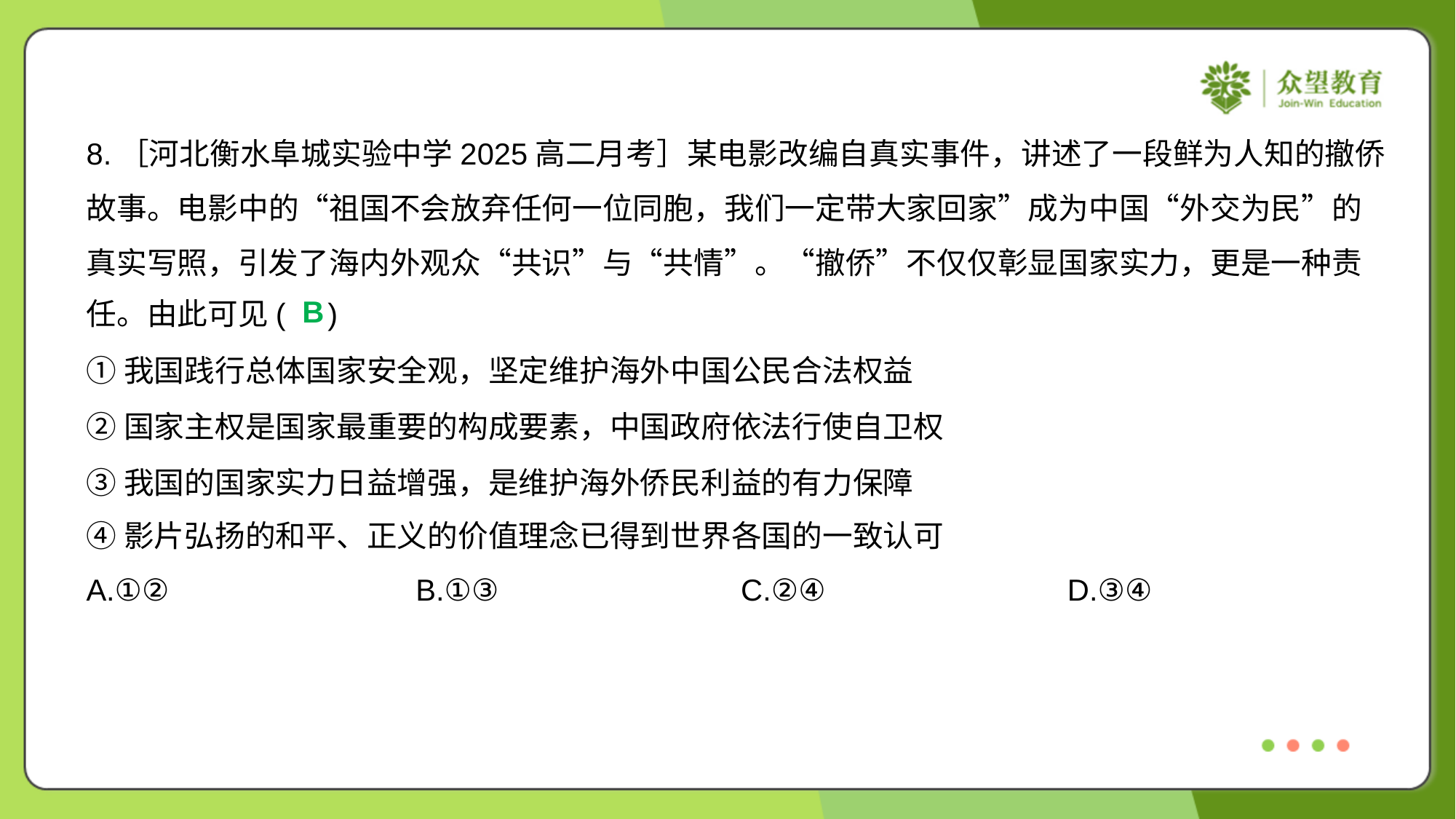

8.［河北衡水阜城实验中学2025高二月考］某电影改编自真实事件，讲述了一段鲜为人知的撤侨
故事。电影中的“祖国不会放弃任何一位同胞，我们一定带大家回家”成为中国“外交为民”的
真实写照，引发了海内外观众“共识”与“共情”。“撤侨”不仅仅彰显国家实力，更是一种责
任。由此可见(     )
B
①我国践行总体国家安全观，坚定维护海外中国公民合法权益
②国家主权是国家最重要的构成要素，中国政府依法行使自卫权
③我国的国家实力日益增强，是维护海外侨民利益的有力保障
④影片弘扬的和平、正义的价值理念已得到世界各国的一致认可
A.①②	B.①③	C.②④	D.③④